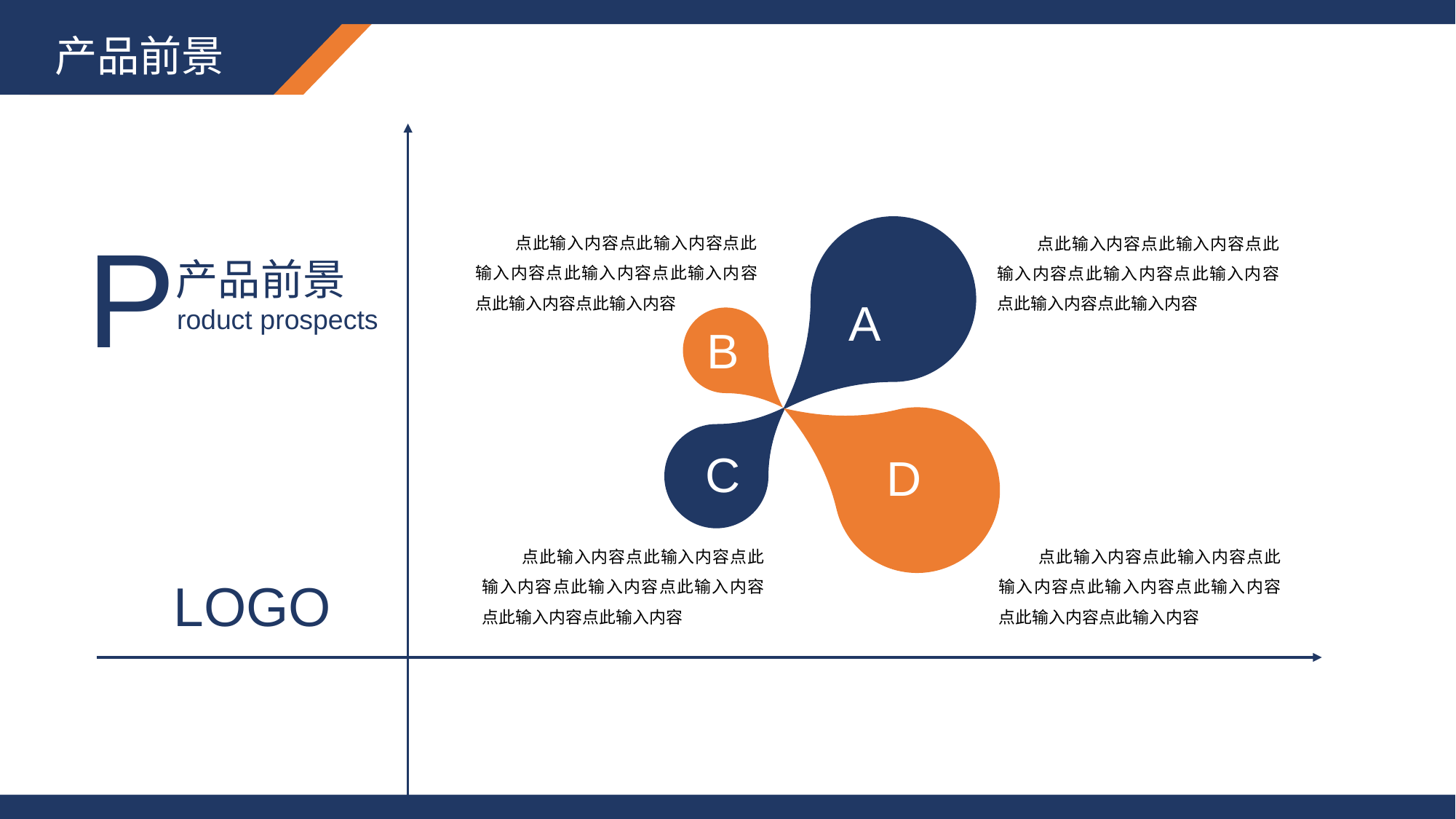

产品前景
P
产品前景
roduct prospects

        点此输入内容点此输入内容点此输入内容点此输入内容点此输入内容点此输入内容点此输入内容
        点此输入内容点此输入内容点此输入内容点此输入内容点此输入内容点此输入内容点此输入内容
A

B

C
D
        点此输入内容点此输入内容点此输入内容点此输入内容点此输入内容点此输入内容点此输入内容
        点此输入内容点此输入内容点此输入内容点此输入内容点此输入内容点此输入内容点此输入内容
LOGO